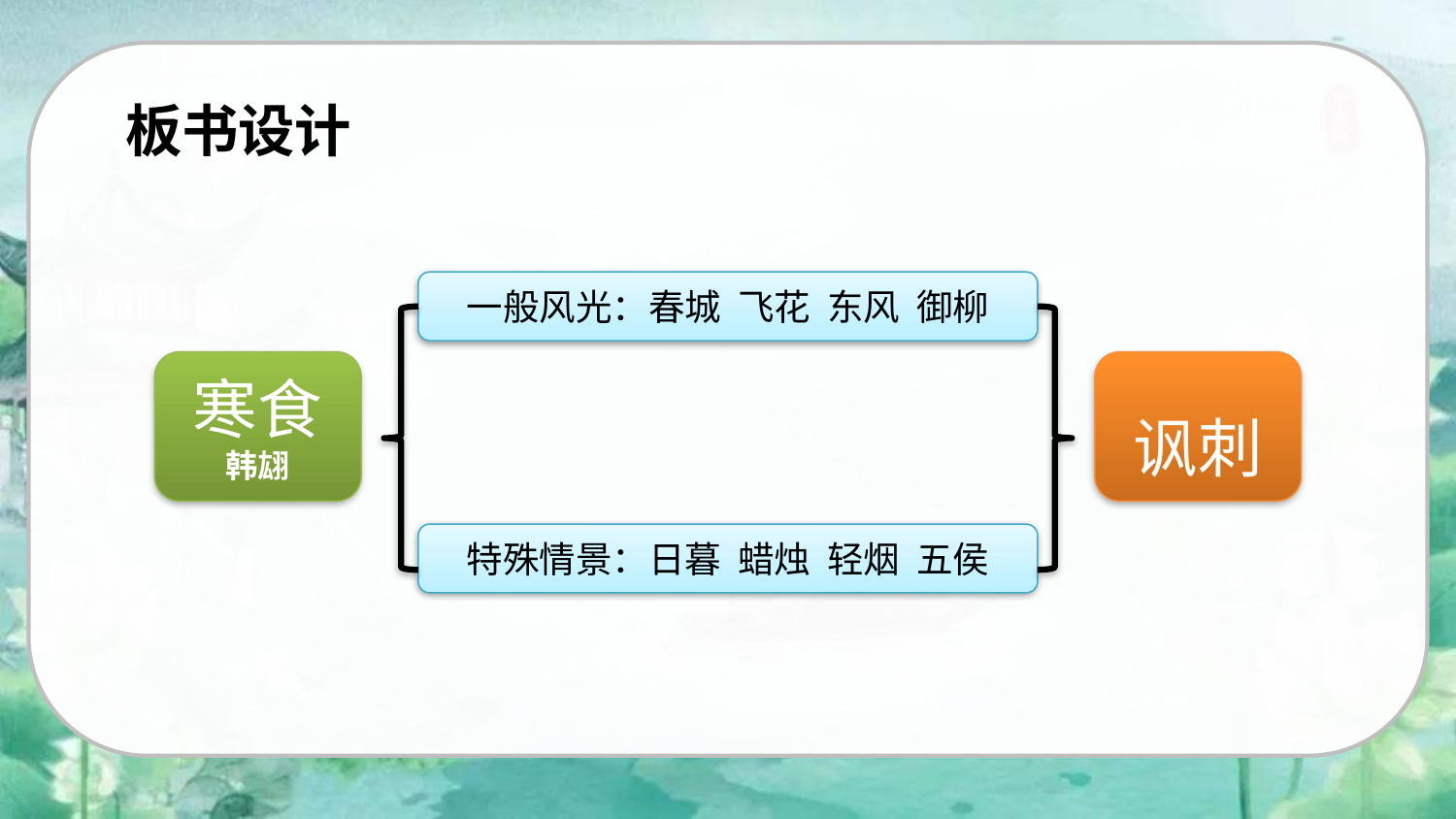

板书设计
一般风光：春城  飞花  东风  御柳

寒食
韩翃
讽刺
特殊情景：日暮  蜡烛  轻烟  五侯